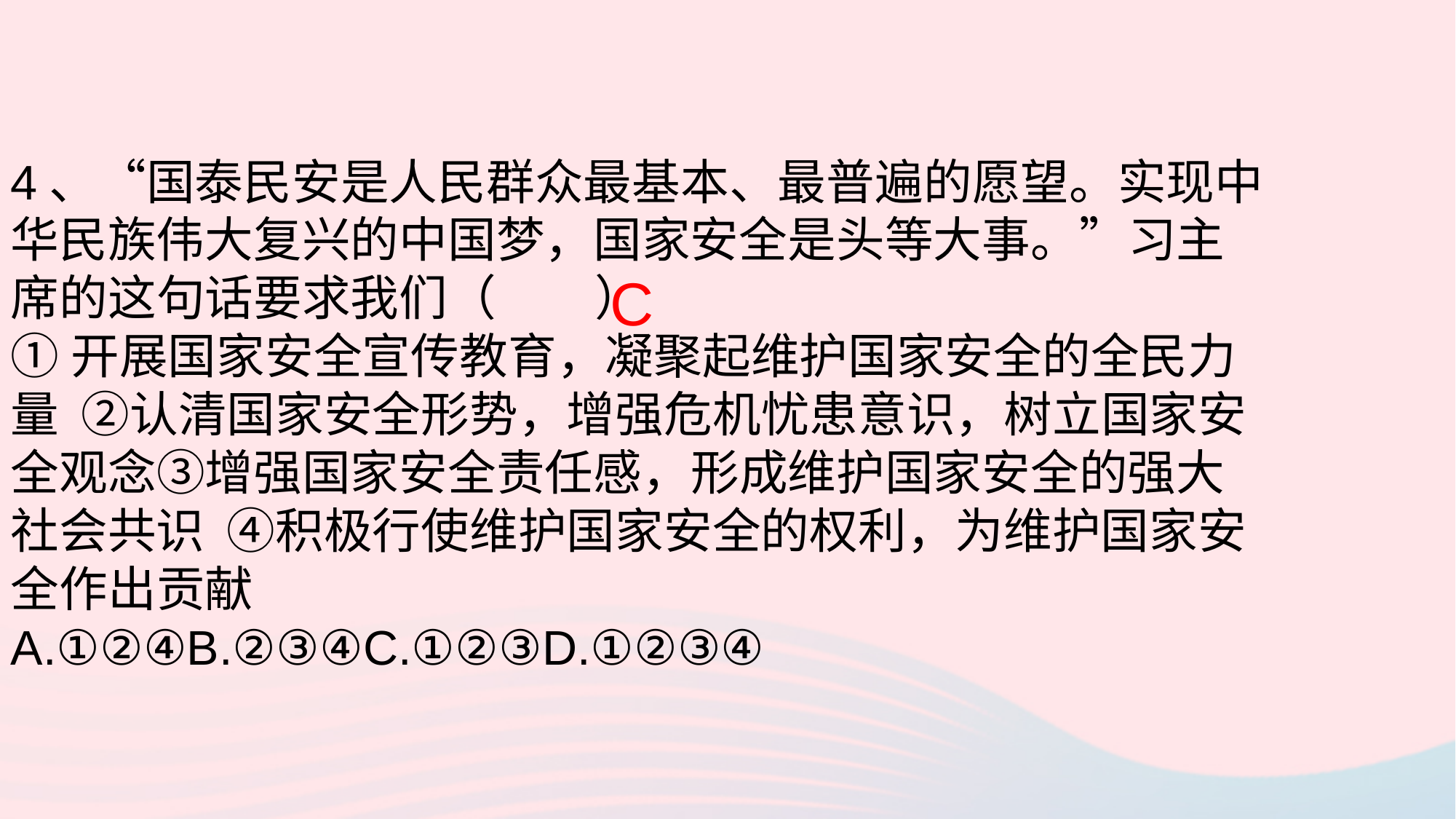

4、“国泰民安是人民群众最基本、最普遍的愿望。实现中华民族伟大复兴的中国梦，国家安全是头等大事。”习主席的这句话要求我们（         ）
①开展国家安全宣传教育，凝聚起维护国家安全的全民力量  ②认清国家安全形势，增强危机忧患意识，树立国家安全观念③增强国家安全责任感，形成维护国家安全的强大社会共识  ④积极行使维护国家安全的权利，为维护国家安全作出贡献
A.①②④B.②③④C.①②③D.①②③④
C